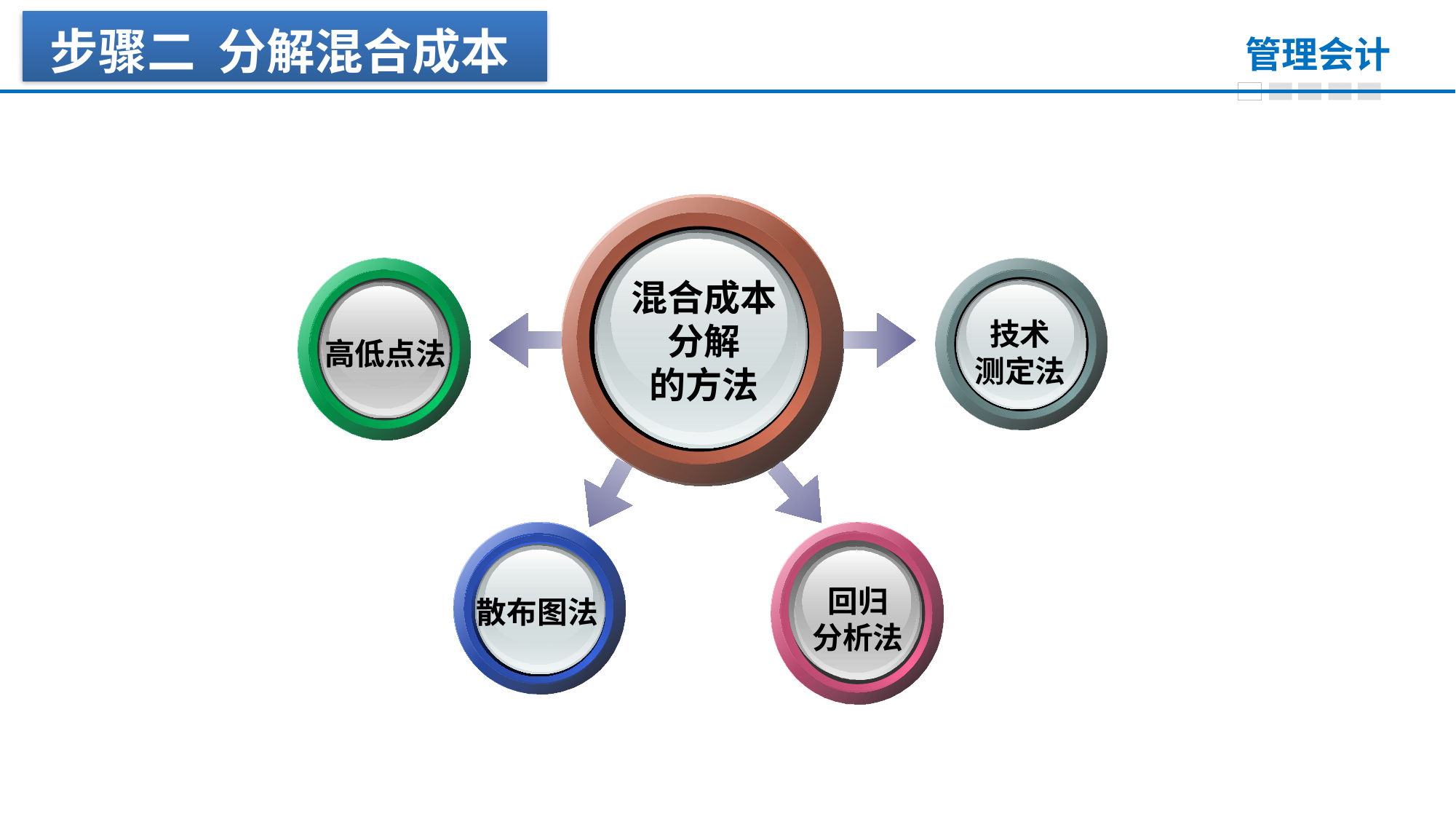

步骤二  分解混合成本

混合成本
分解
的方法
技术
测定法

高低点法

散布图法

回归
分析法